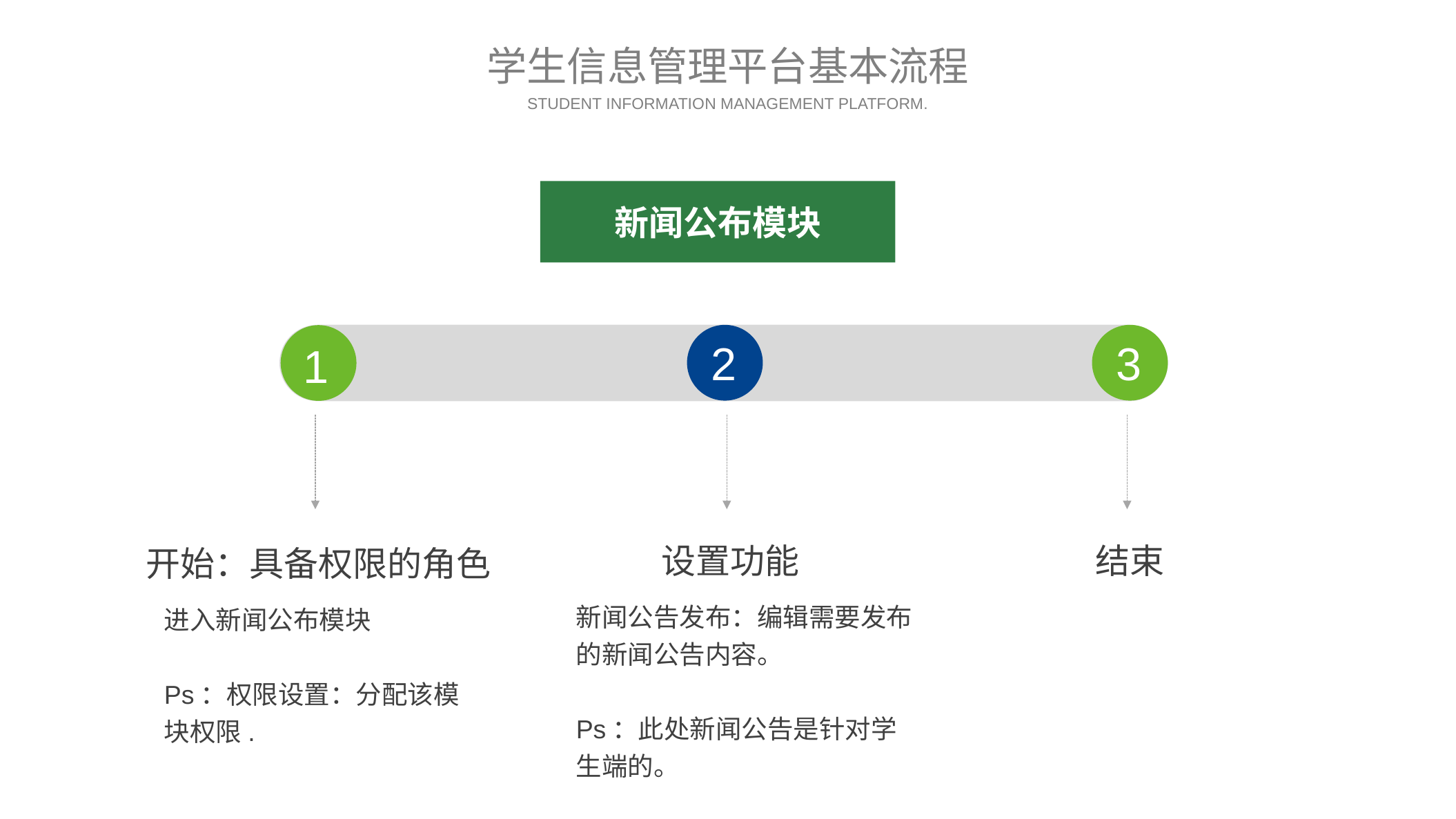

学生信息管理平台基本流程
STUDENT INFORMATION MANAGEMENT PLATFORM.
新闻公布模块

3
2
1
设置功能
结束
开始：具备权限的角色
新闻公告发布：编辑需要发布的新闻公告内容。

Ps：此处新闻公告是针对学生端的。
进入新闻公布模块

Ps：权限设置：分配该模块权限.